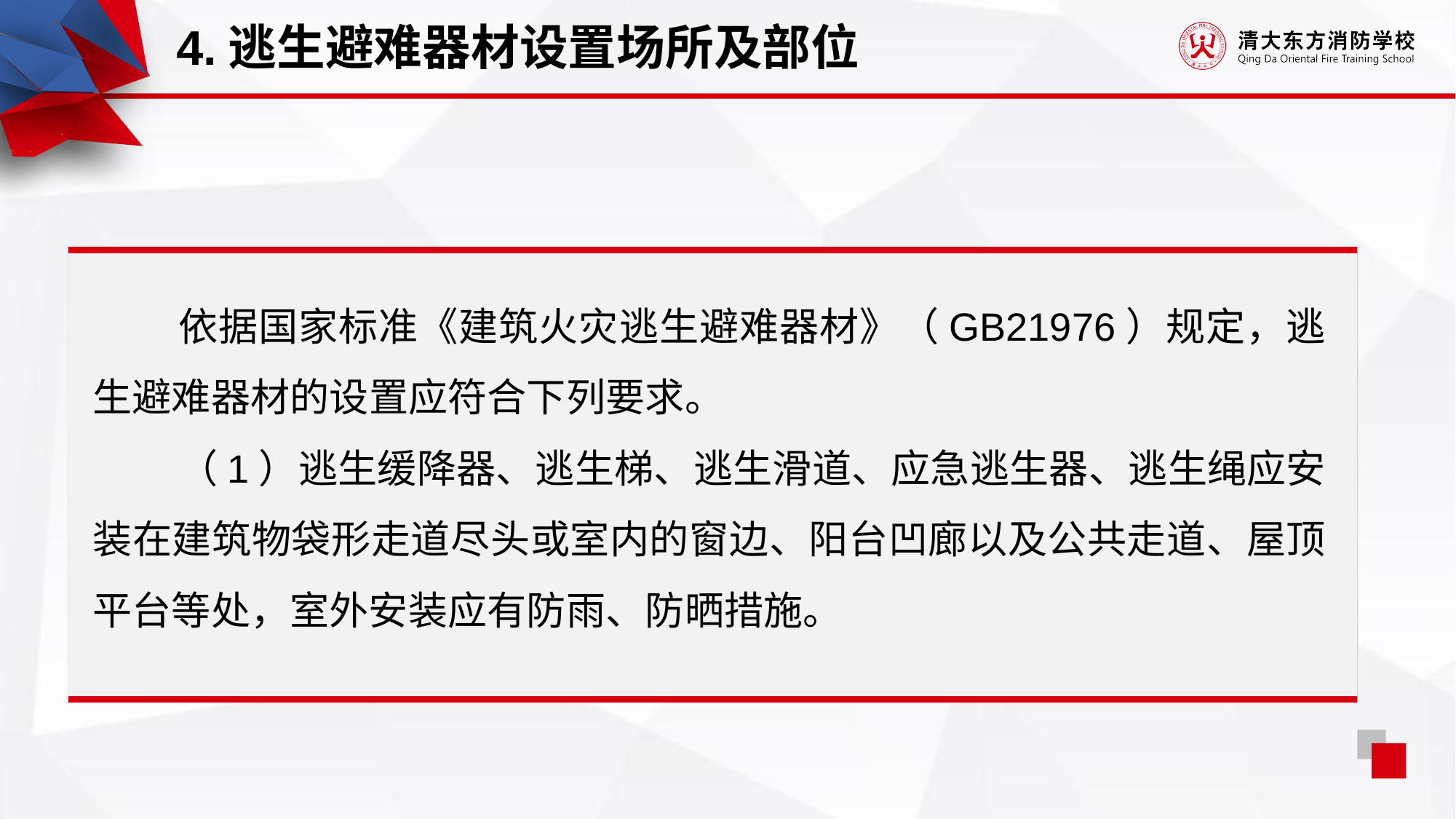

4.逃生避难器材设置场所及部位

依据国家标准《建筑火灾逃生避难器材》（GB21976）规定，逃生避难器材的设置应符合下列要求。
（1）逃生缓降器、逃生梯、逃生滑道、应急逃生器、逃生绳应安装在建筑物袋形走道尽头或室内的窗边、阳台凹廊以及公共走道、屋顶平台等处，室外安装应有防雨、防晒措施。